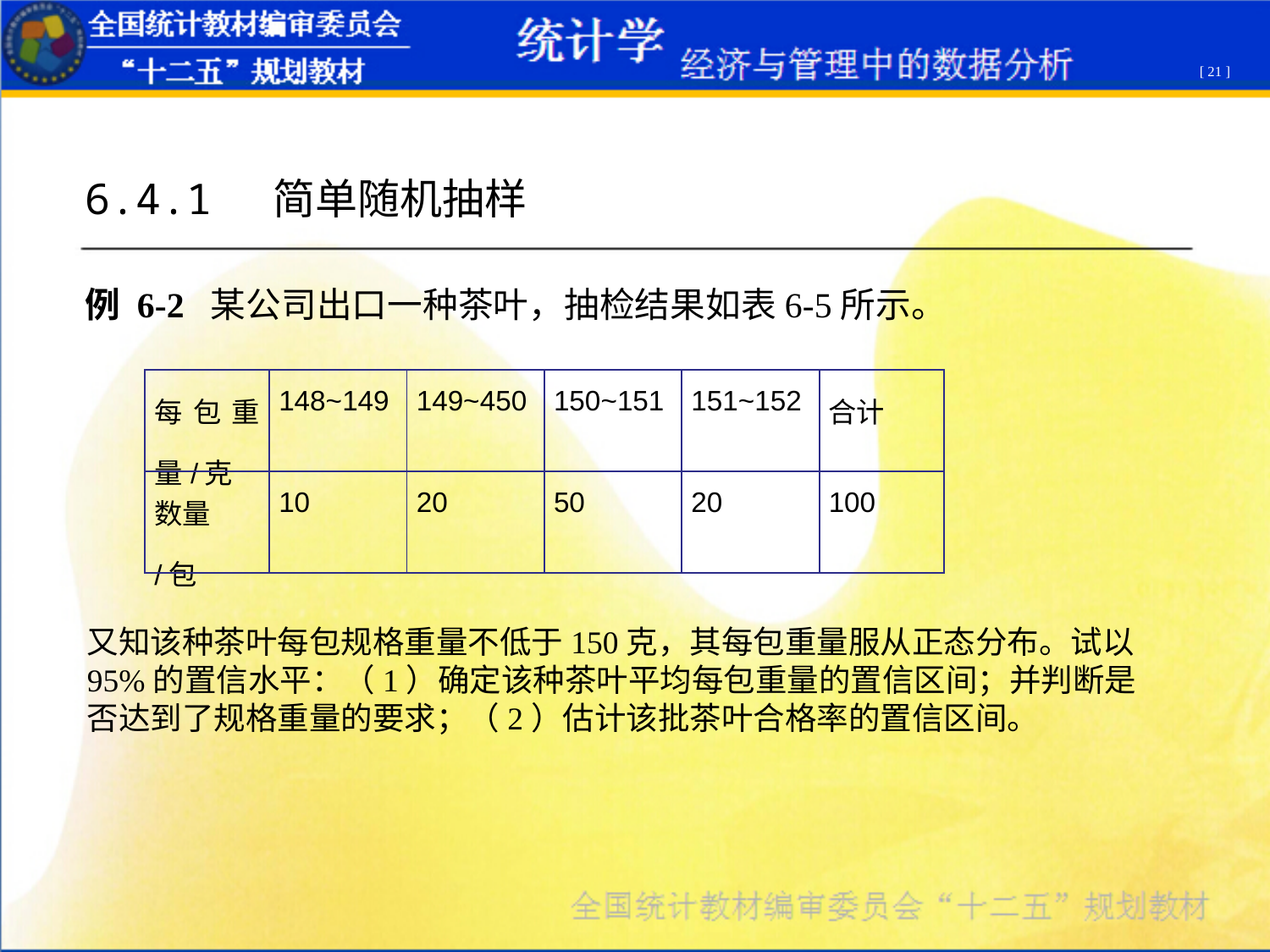

[ 21 ]
6.4.1  简单随机抽样
例 6-2  某公司出口一种茶叶，抽检结果如表6-5所示。

| 每包重量/克 | 148~149 | 149~450 | 150~151 | 151~152 | 合计 |
| --- | --- | --- | --- | --- | --- |
| 数量 /包 | 10 | 20 | 50 | 20 | 100 |
又知该种茶叶每包规格重量不低于150克，其每包重量服从正态分布。试以95%的置信水平：（1）确定该种茶叶平均每包重量的置信区间；并判断是否达到了规格重量的要求；（2）估计该批茶叶合格率的置信区间。